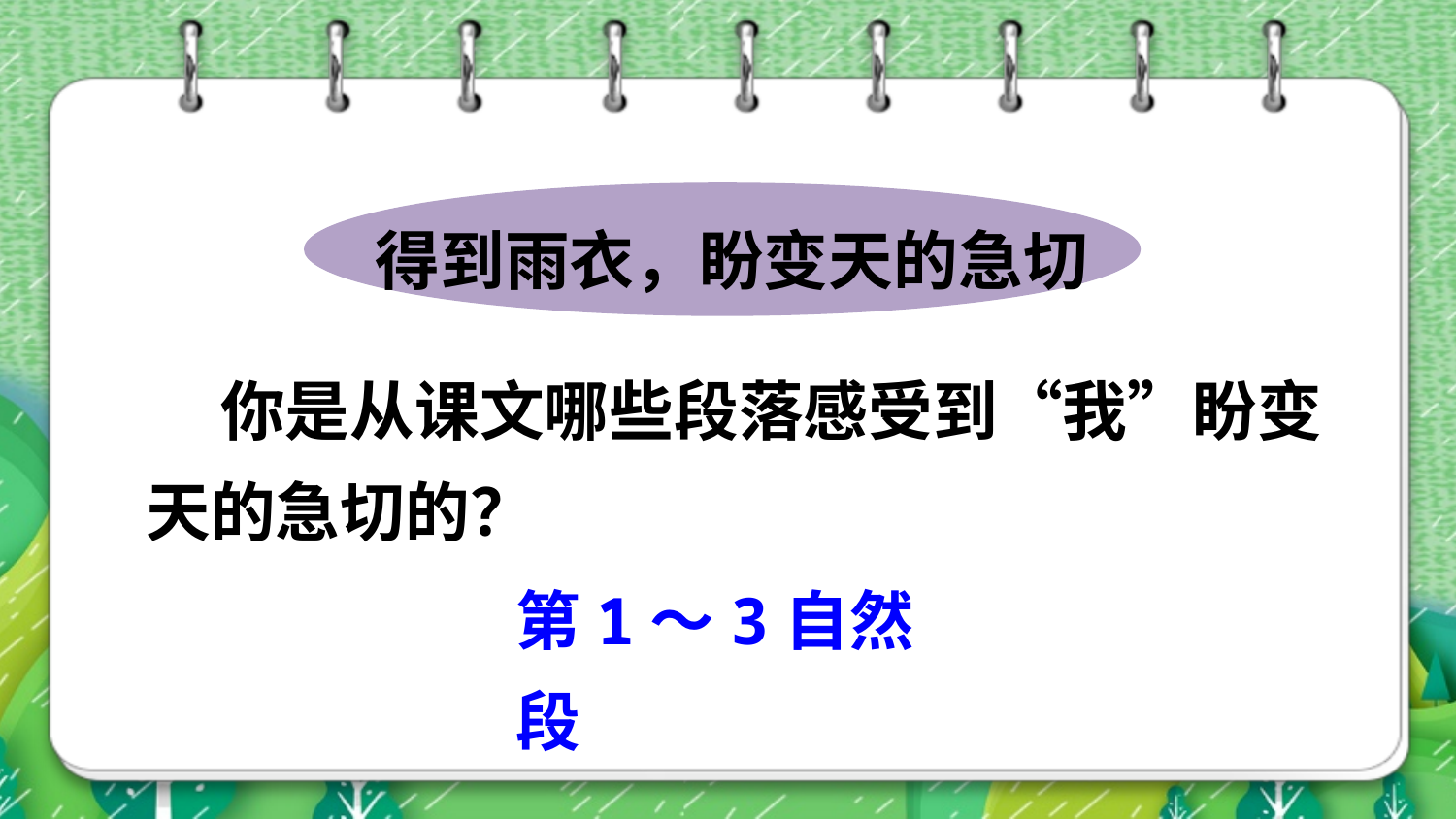

得到雨衣，盼变天的急切
    你是从课文哪些段落感受到“我”盼变天的急切的？
第1～3自然段